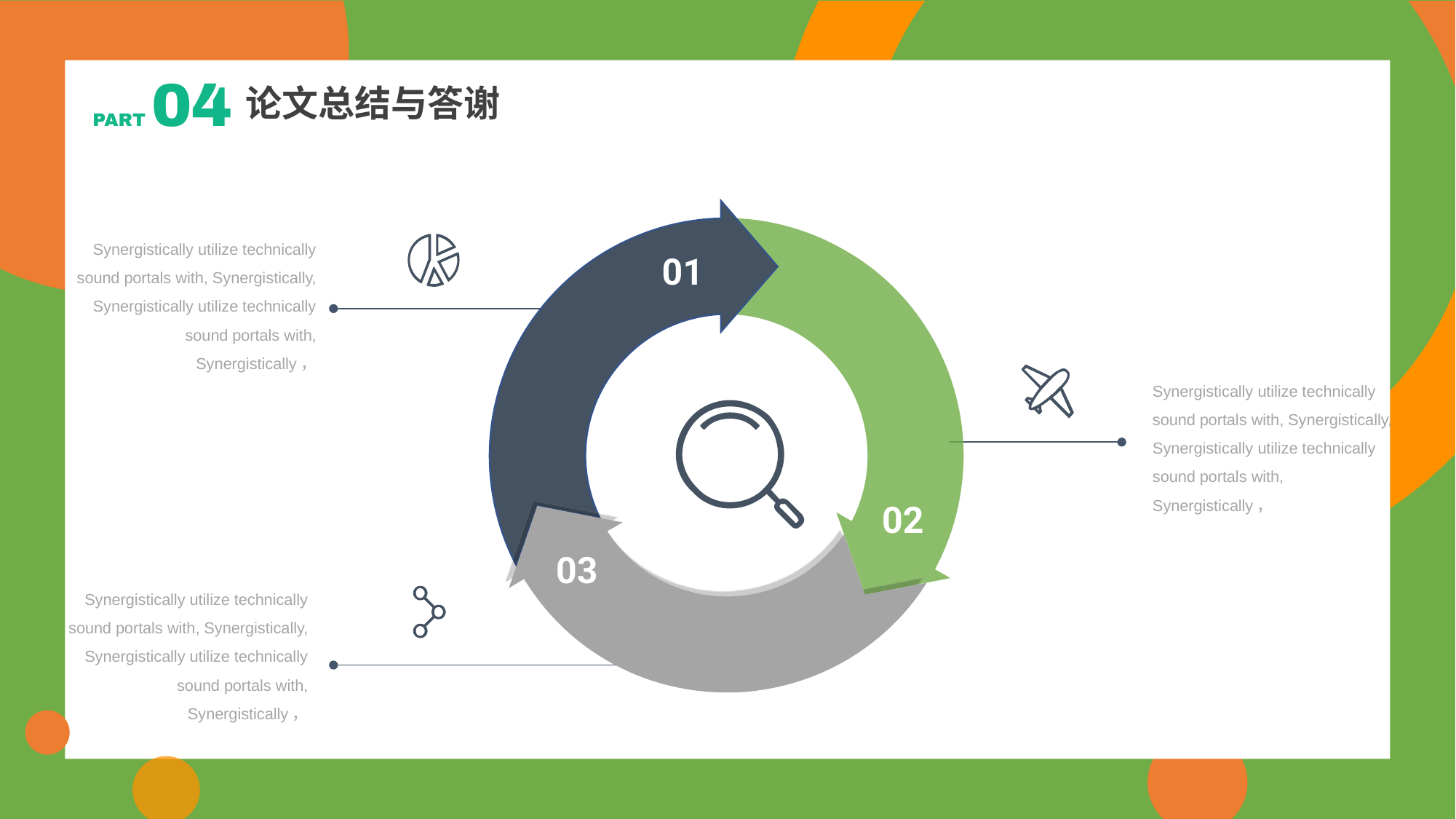

PART 04
论文总结与答谢

Synergistically utilize technically sound portals with, Synergistically, Synergistically utilize technically sound portals with, Synergistically，

01

Synergistically utilize technically sound portals with, Synergistically, Synergistically utilize technically sound portals with, Synergistically，

02

03

Synergistically utilize technically sound portals with, Synergistically, Synergistically utilize technically sound portals with, Synergistically，